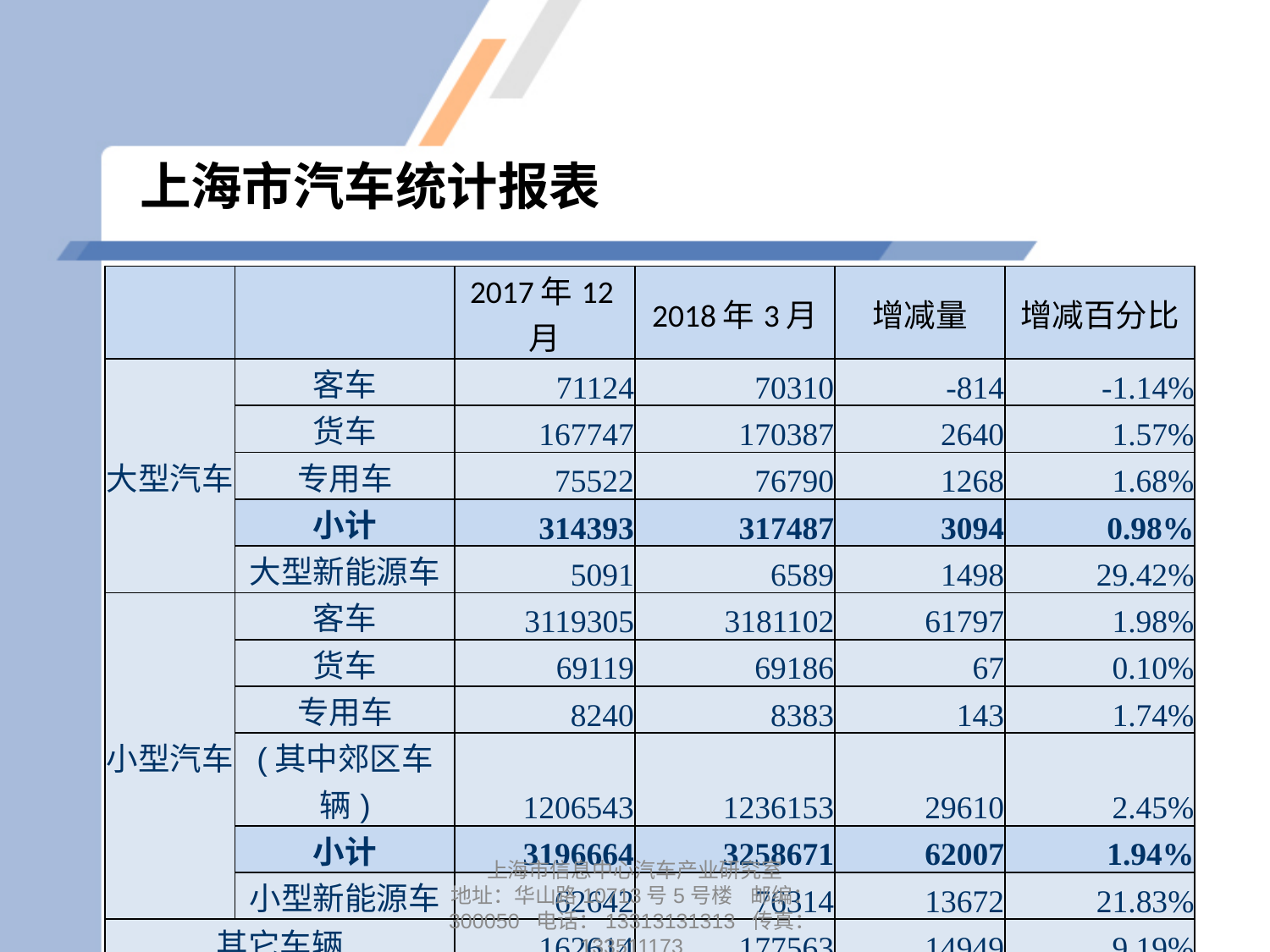

# 上海市汽车统计报表
|  |  | 2017年12月 | 2018年3月 | 增减量 | 增减百分比 |
| --- | --- | --- | --- | --- | --- |
| 大型汽车 | 客车 | 71124 | 70310 | -814 | -1.14% |
|  | 货车 | 167747 | 170387 | 2640 | 1.57% |
|  | 专用车 | 75522 | 76790 | 1268 | 1.68% |
|  | 小计 | 314393 | 317487 | 3094 | 0.98% |
|  | 大型新能源车 | 5091 | 6589 | 1498 | 29.42% |
| 小型汽车 | 客车 | 3119305 | 3181102 | 61797 | 1.98% |
|  | 货车 | 69119 | 69186 | 67 | 0.10% |
|  | 专用车 | 8240 | 8383 | 143 | 1.74% |
|  | (其中郊区车辆) | 1206543 | 1236153 | 29610 | 2.45% |
|  | 小计 | 3196664 | 3258671 | 62007 | 1.94% |
|  | 小型新能源车 | 62642 | 76314 | 13672 | 21.83% |
| 其它车辆 |  | 162614 | 177563 | 14949 | 9.19% |
| 汽车总量 |  | 3673671 | 3753721 | 80050 | 2.18% |

上海市信息中心汽车产业研究室
地址：华山路10713号5号楼    邮编：300050  电话：13313131313  传真：133511173
8